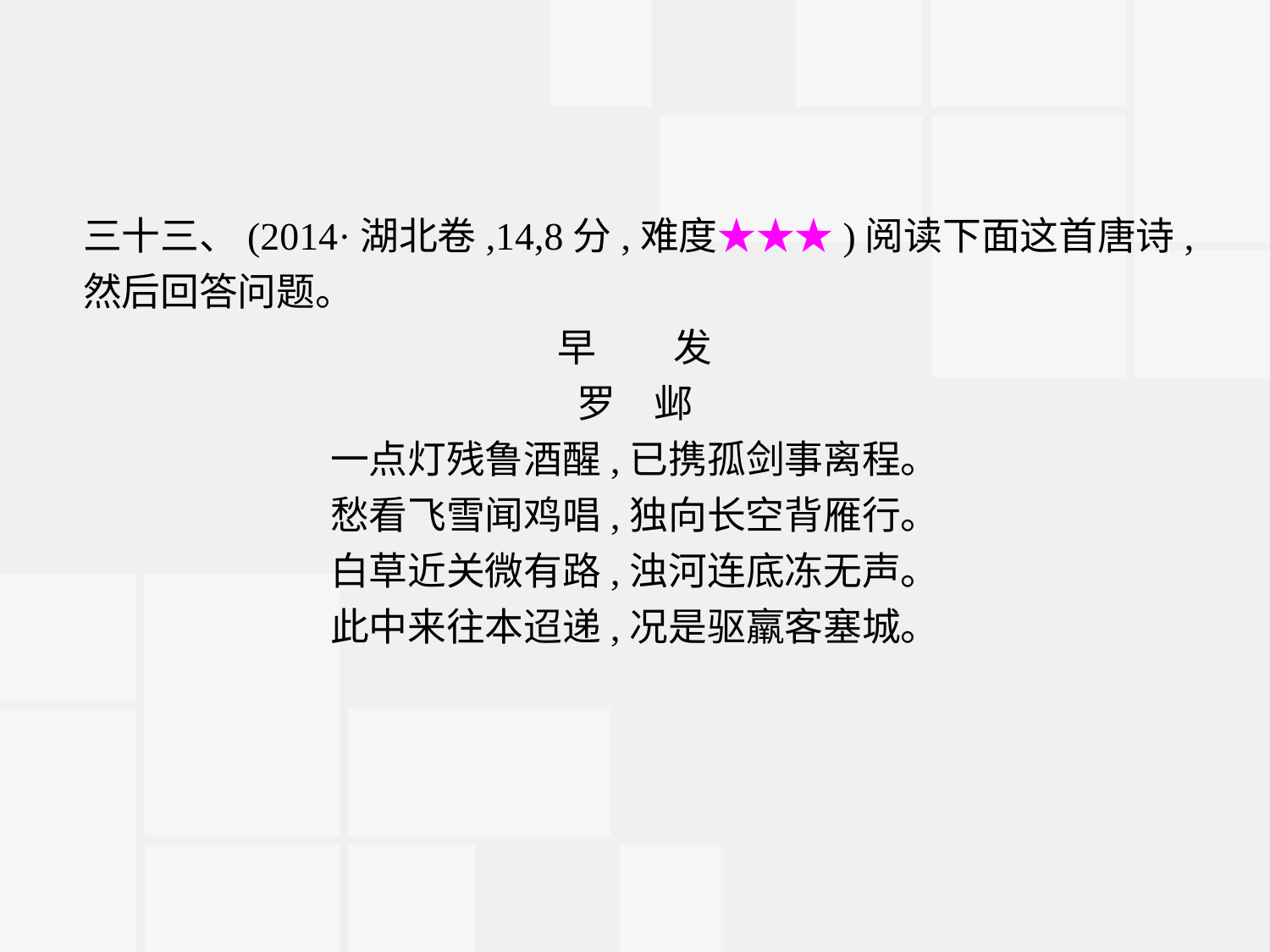

三十三、(2014·湖北卷,14,8分,难度★★★)阅读下面这首唐诗,然后回答问题。
早　　发
罗　邺
一点灯残鲁酒醒,已携孤剑事离程。
愁看飞雪闻鸡唱,独向长空背雁行。
白草近关微有路,浊河连底冻无声。
此中来往本迢递,况是驱羸客塞城。